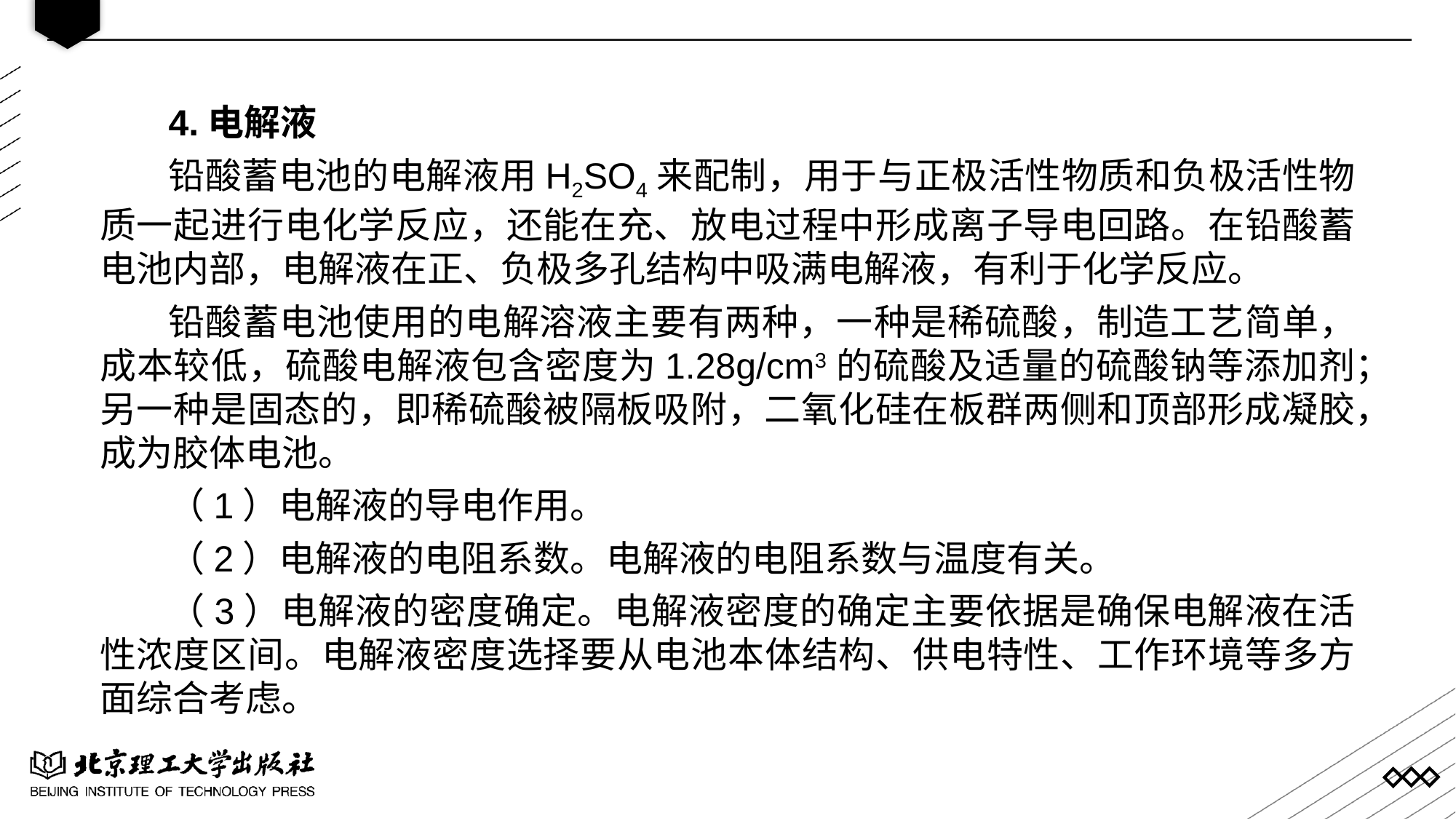

4.电解液
铅酸蓄电池的电解液用H2SO4来配制，用于与正极活性物质和负极活性物质一起进行电化学反应，还能在充、放电过程中形成离子导电回路。在铅酸蓄电池内部，电解液在正、负极多孔结构中吸满电解液，有利于化学反应。
铅酸蓄电池使用的电解溶液主要有两种，一种是稀硫酸，制造工艺简单，成本较低，硫酸电解液包含密度为1.28g/cm3的硫酸及适量的硫酸钠等添加剂；另一种是固态的，即稀硫酸被隔板吸附，二氧化硅在板群两侧和顶部形成凝胶，成为胶体电池。
（1）电解液的导电作用。
（2）电解液的电阻系数。电解液的电阻系数与温度有关。
（3）电解液的密度确定。电解液密度的确定主要依据是确保电解液在活性浓度区间。电解液密度选择要从电池本体结构、供电特性、工作环境等多方面综合考虑。